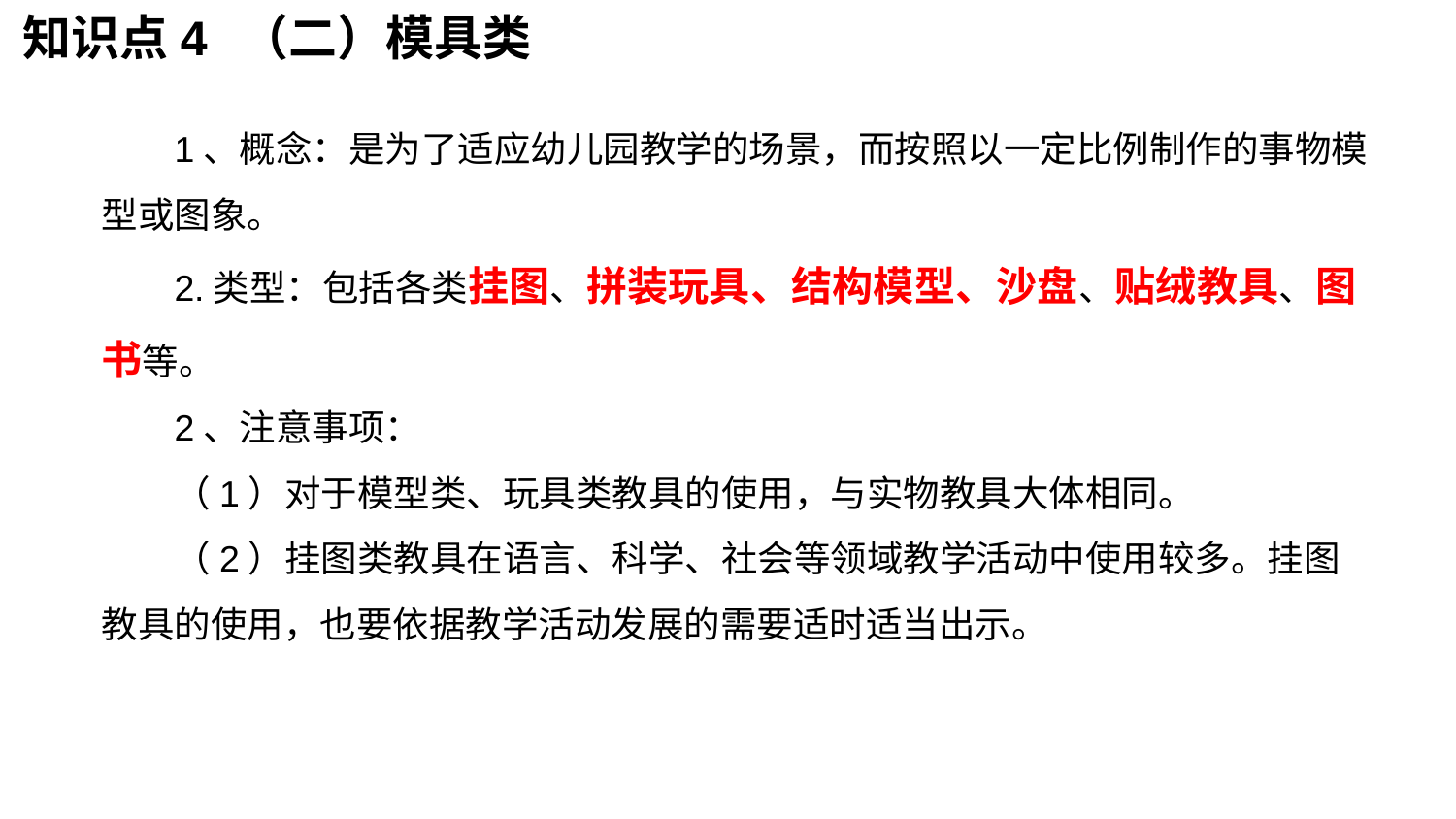

知识点4
# （二）模具类
1、概念：是为了适应幼儿园教学的场景，而按照以一定比例制作的事物模型或图象。
2.类型：包括各类挂图、拼装玩具、结构模型、沙盘、贴绒教具、图书等。
2、注意事项：
（1）对于模型类、玩具类教具的使用，与实物教具大体相同。
（2）挂图类教具在语言、科学、社会等领域教学活动中使用较多。挂图教具的使用，也要依据教学活动发展的需要适时适当出示。